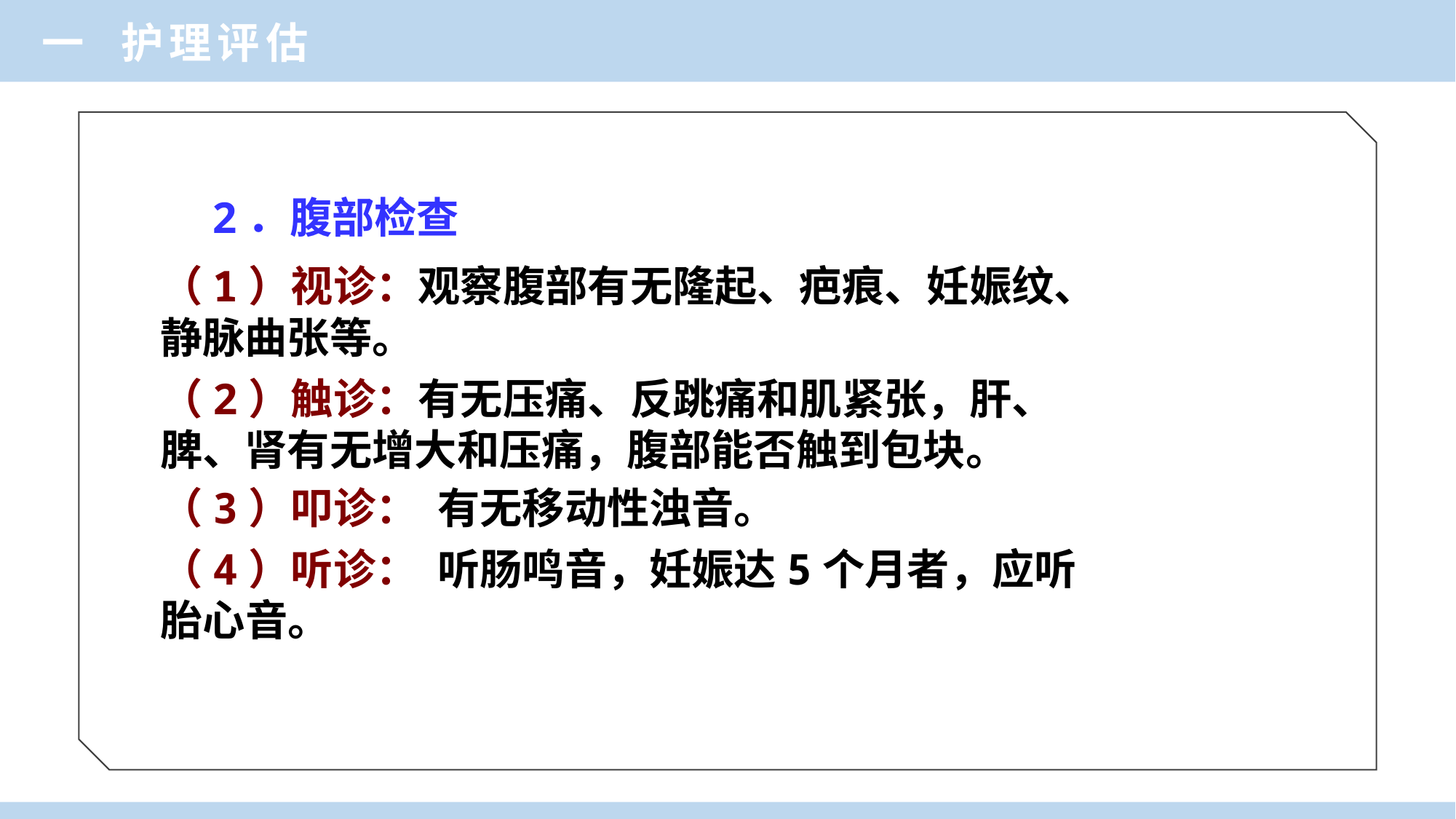

一  护理评估

 2．腹部检查
（1）视诊：观察腹部有无隆起、疤痕、妊娠纹、
静脉曲张等。
（2）触诊：有无压痛、反跳痛和肌紧张，肝、
脾、肾有无增大和压痛，腹部能否触到包块。
（3）叩诊：  有无移动性浊音。
（4）听诊：  听肠鸣音，妊娠达5个月者，应听
胎心音。